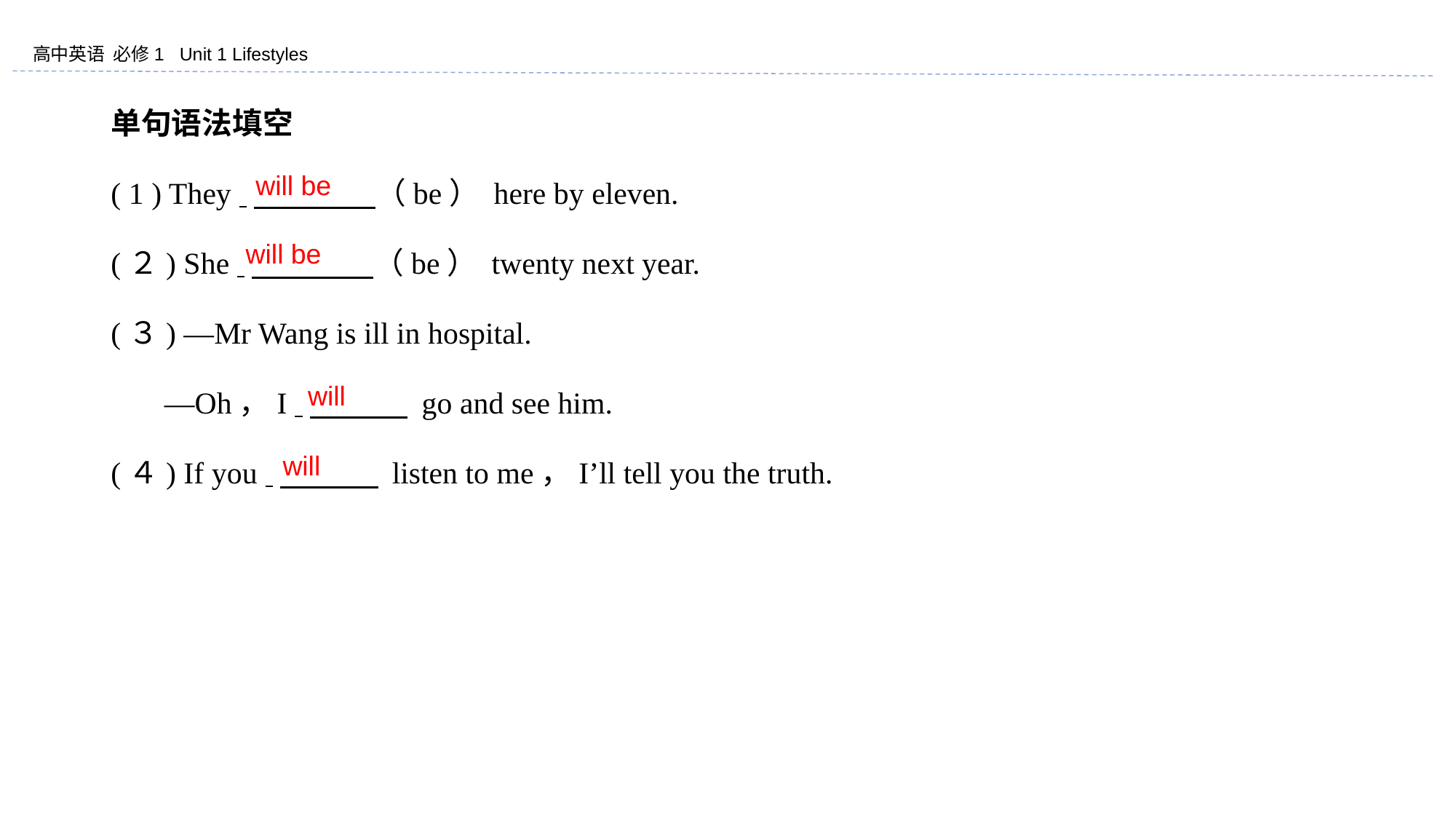

单句语法填空
( 1 ) They  　　　　（be） here by eleven.
(２) She  　　　　（be） twenty next year.
(３) —Mr Wang is ill in hospital.
       —Oh，I  　　　  go and see him.
(４) If you  　　　  listen to me，I’ll tell you the truth.

will be
will be
will
will